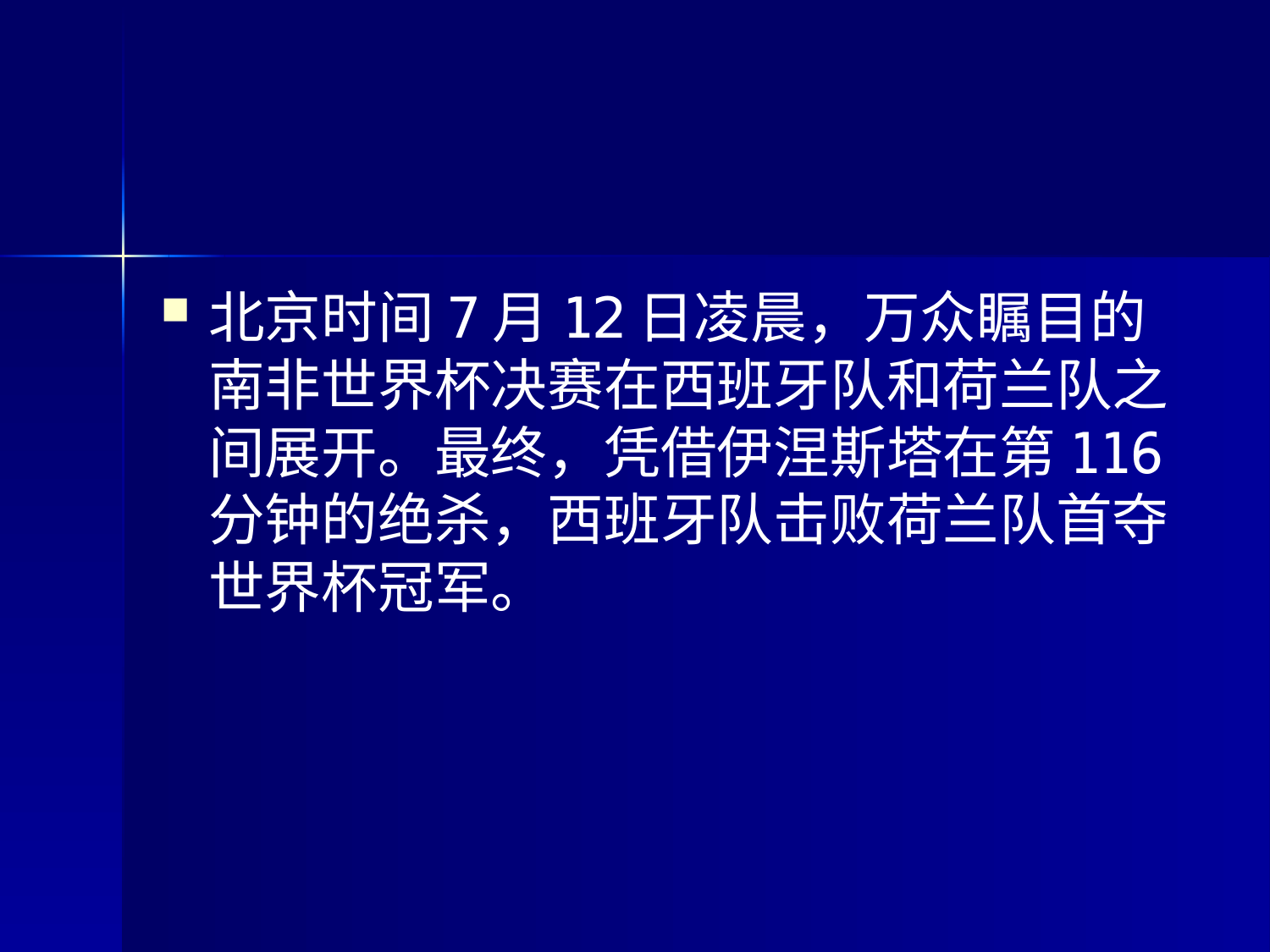

#
北京时间7月12日凌晨，万众瞩目的南非世界杯决赛在西班牙队和荷兰队之间展开。最终，凭借伊涅斯塔在第116分钟的绝杀，西班牙队击败荷兰队首夺世界杯冠军。